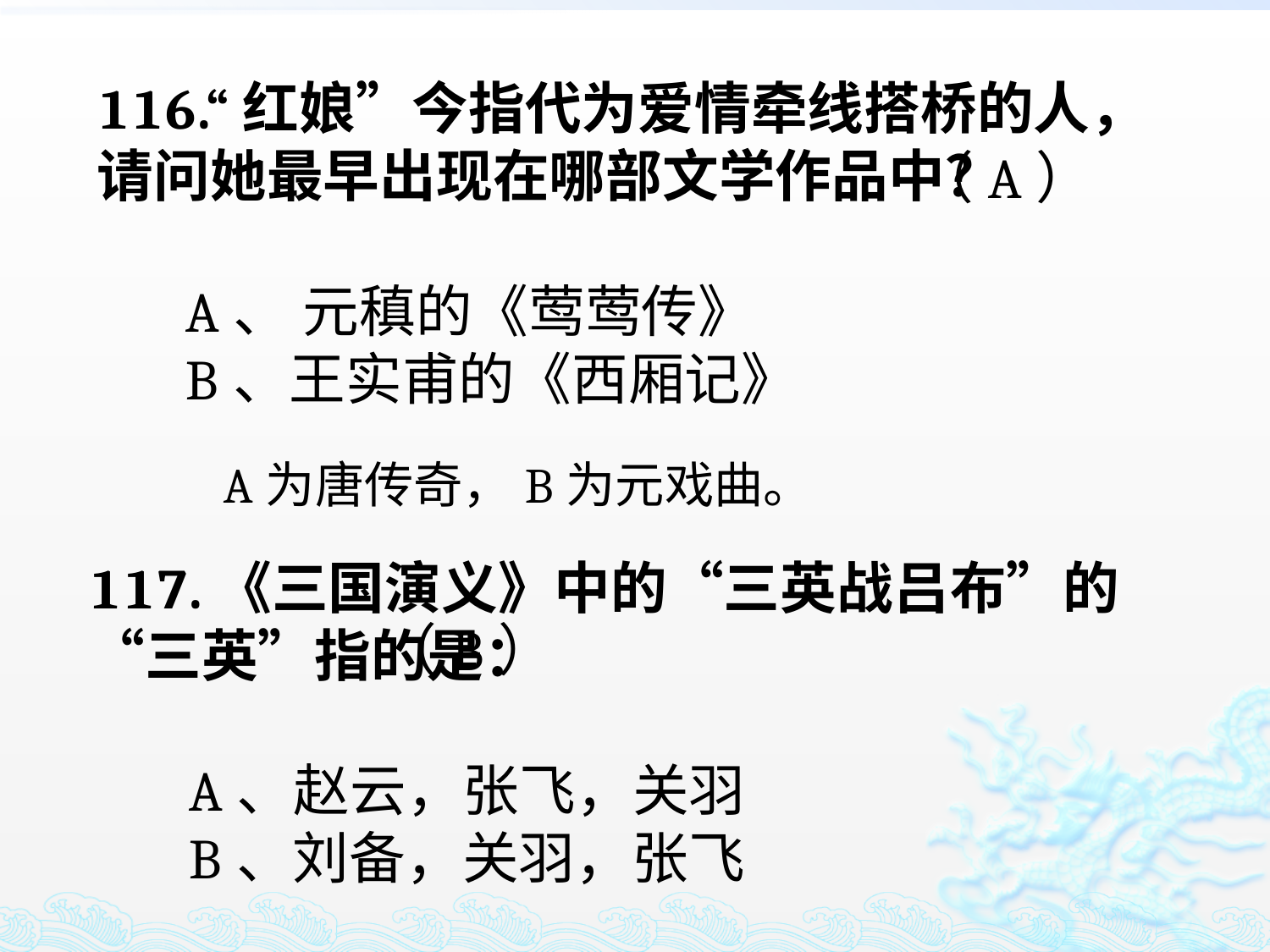

116.“红娘”今指代为爱情牵线搭桥的人，请问她最早出现在哪部文学作品中？

       A、 元稹的《莺莺传》
       B、王实甫的《西厢记》
（A）
A为唐传奇，B为元戏曲。
117.《三国演义》中的“三英战吕布”的“三英”指的是：

        A、赵云，张飞，关羽
        B、刘备，关羽，张飞
（B）